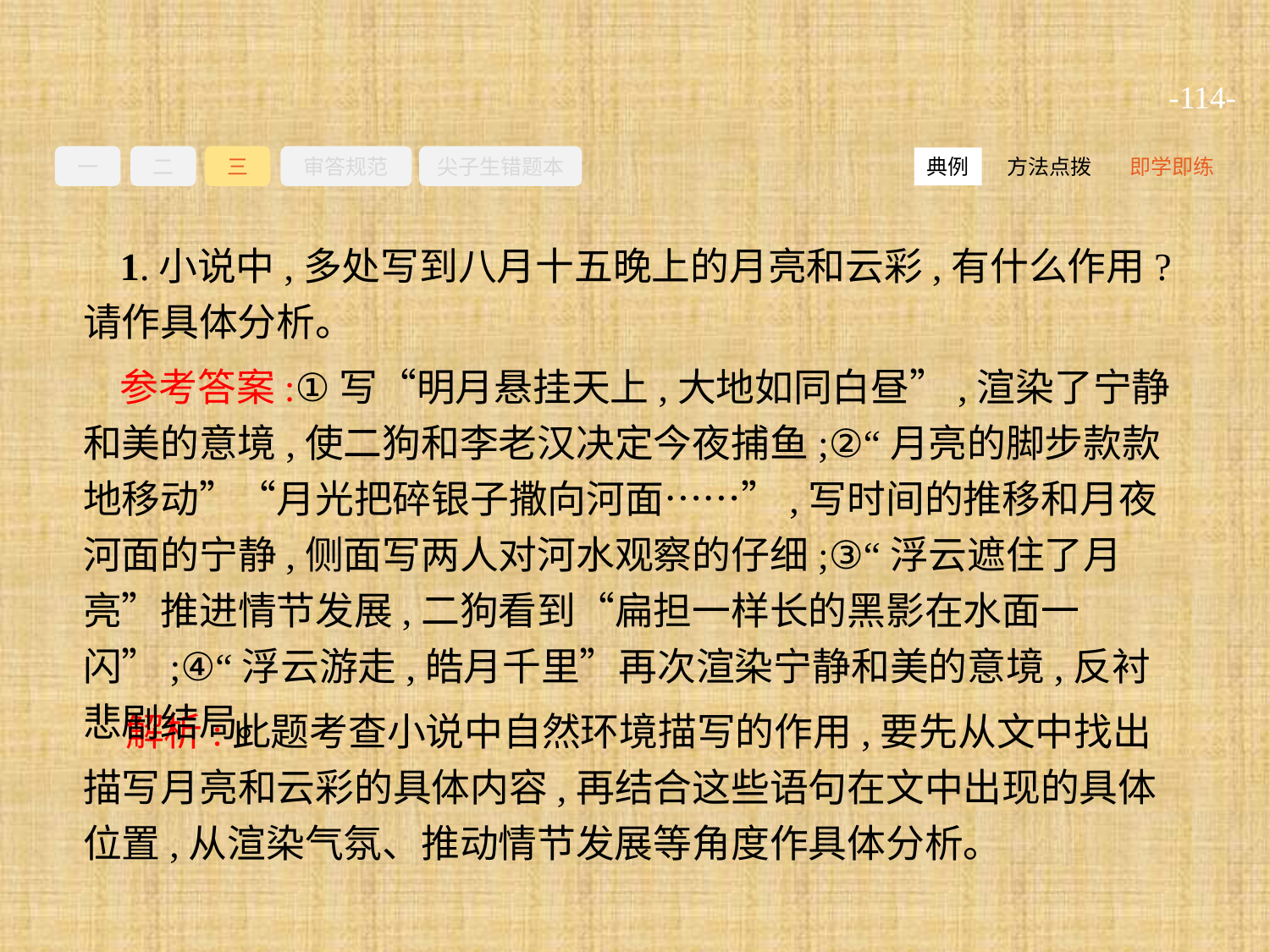

-114-
一
二
三
审答规范
尖子生错题本
方法点拨
即学即练
典例
1.小说中,多处写到八月十五晚上的月亮和云彩,有什么作用?请作具体分析。
参考答案:①写“明月悬挂天上,大地如同白昼”,渲染了宁静和美的意境,使二狗和李老汉决定今夜捕鱼;②“月亮的脚步款款地移动”“月光把碎银子撒向河面……”,写时间的推移和月夜河面的宁静,侧面写两人对河水观察的仔细;③“浮云遮住了月亮”推进情节发展,二狗看到“扁担一样长的黑影在水面一闪”;④“浮云游走,皓月千里”再次渲染宁静和美的意境,反衬悲剧结局。
解析:此题考查小说中自然环境描写的作用,要先从文中找出描写月亮和云彩的具体内容,再结合这些语句在文中出现的具体位置,从渲染气氛、推动情节发展等角度作具体分析。